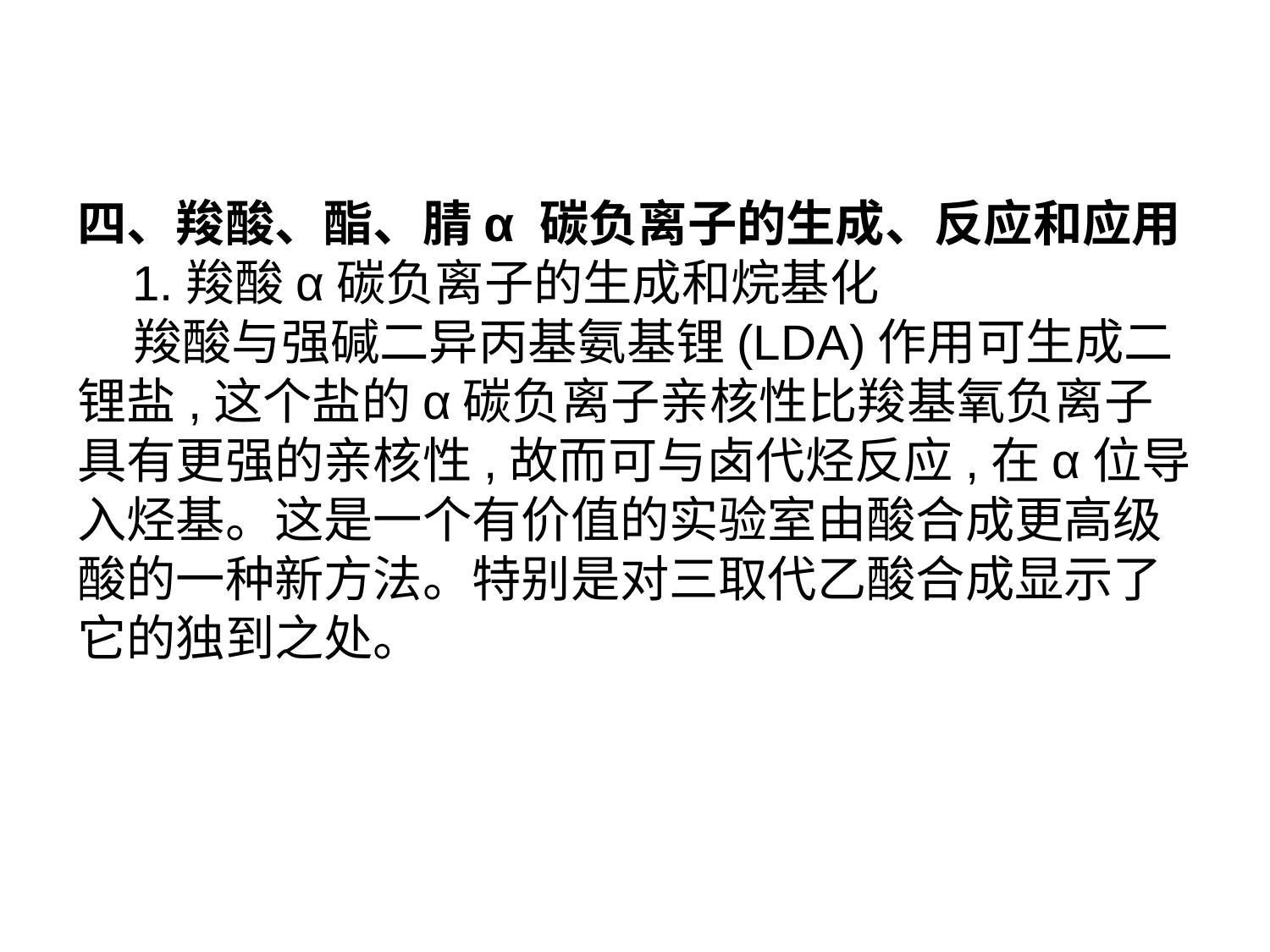

四、羧酸、酯、腈α 碳负离子的生成、反应和应用
    1.羧酸α碳负离子的生成和烷基化
    羧酸与强碱二异丙基氨基锂(LDA)作用可生成二锂盐,这个盐的α碳负离子亲核性比羧基氧负离子具有更强的亲核性,故而可与卤代烃反应,在α位导入烃基。这是一个有价值的实验室由酸合成更高级酸的一种新方法。特别是对三取代乙酸合成显示了它的独到之处。